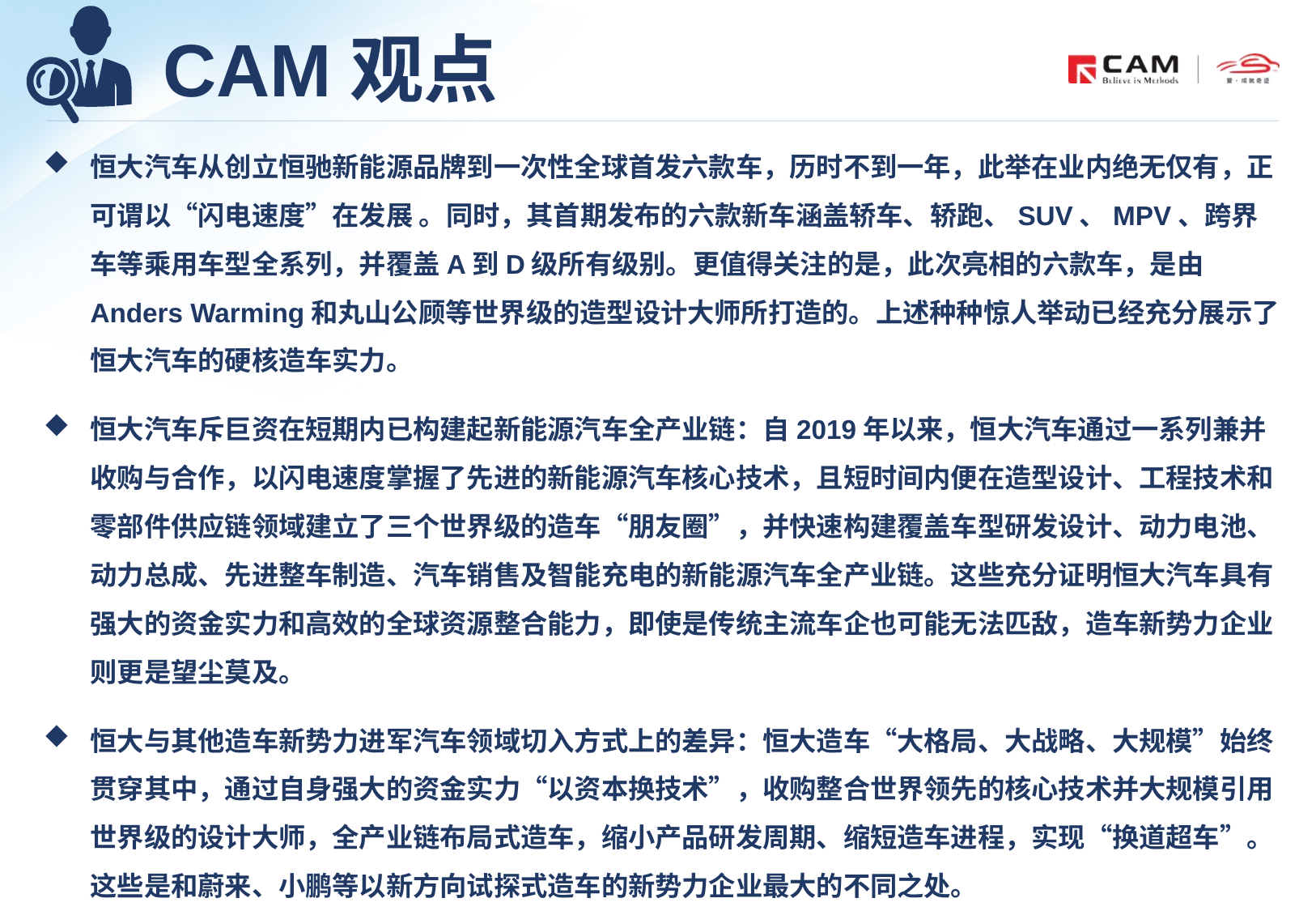

# CAM观点
恒大汽车从创立恒驰新能源品牌到一次性全球首发六款车，历时不到一年，此举在业内绝无仅有，正可谓以“闪电速度”在发展 。同时，其首期发布的六款新车涵盖轿车、轿跑、SUV、MPV、跨界车等乘用车型全系列，并覆盖A到D级所有级别。更值得关注的是，此次亮相的六款车，是由Anders Warming和丸山公顾等世界级的造型设计大师所打造的。上述种种惊人举动已经充分展示了恒大汽车的硬核造车实力。
恒大汽车斥巨资在短期内已构建起新能源汽车全产业链：自2019年以来，恒大汽车通过一系列兼并收购与合作，以闪电速度掌握了先进的新能源汽车核心技术，且短时间内便在造型设计、工程技术和零部件供应链领域建立了三个世界级的造车“朋友圈”，并快速构建覆盖车型研发设计、动力电池、动力总成、先进整车制造、汽车销售及智能充电的新能源汽车全产业链。这些充分证明恒大汽车具有强大的资金实力和高效的全球资源整合能力，即使是传统主流车企也可能无法匹敌，造车新势力企业则更是望尘莫及。
恒大与其他造车新势力进军汽车领域切入方式上的差异：恒大造车“大格局、大战略、大规模”始终贯穿其中，通过自身强大的资金实力“以资本换技术”，收购整合世界领先的核心技术并大规模引用世界级的设计大师，全产业链布局式造车，缩小产品研发周期、缩短造车进程，实现“换道超车”。这些是和蔚来、小鹏等以新方向试探式造车的新势力企业最大的不同之处。